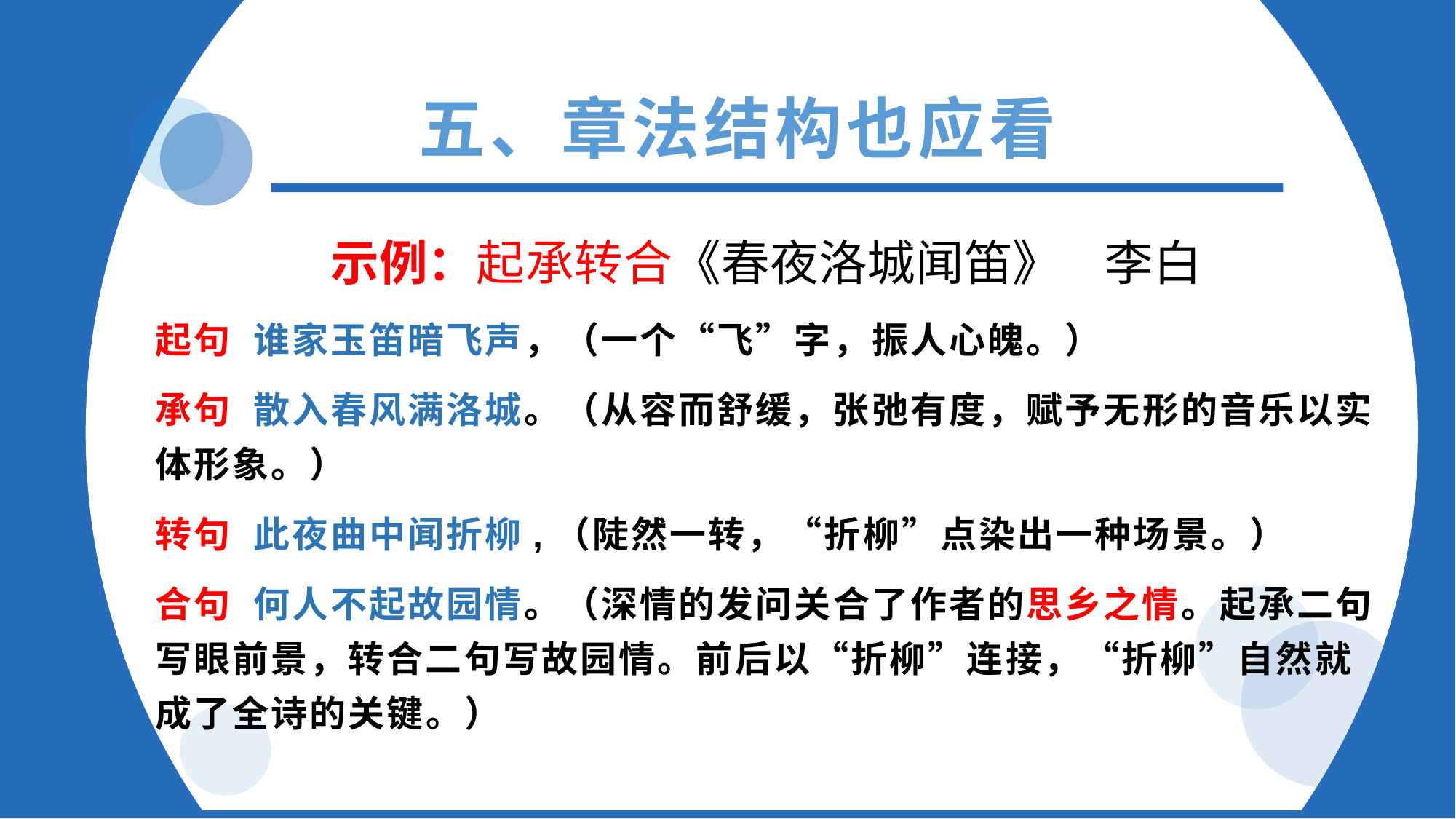

五、章法结构也应看

示例：起承转合《春夜洛城闻笛》    李白

起句  谁家玉笛暗飞声，（一个“飞”字，振人心魄。）
承句  散入春风满洛城。（从容而舒缓，张弛有度，赋予无形的音乐以实体形象。）
转句  此夜曲中闻折柳,（陡然一转，“折柳”点染出一种场景。）
合句  何人不起故园情。（深情的发问关合了作者的思乡之情。起承二句写眼前景，转合二句写故园情。前后以“折柳”连接，“折柳”自然就成了全诗的关键。）